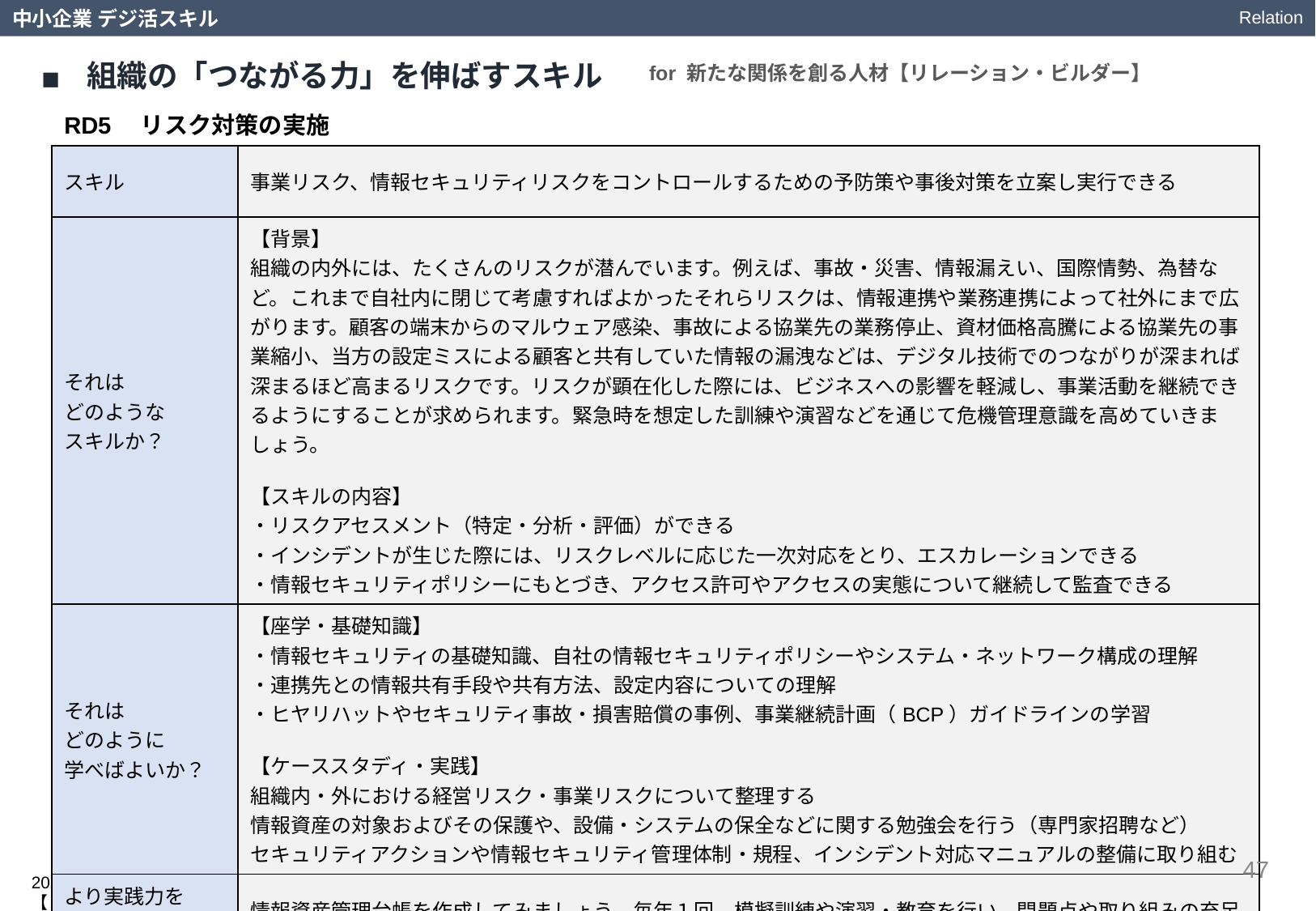

Relation
中小企業 デジ活スキル
組織の「つながる力」を伸ばすスキル
for 新たな関係を創る人材【リレーション・ビルダー】
RD5　リスク対策の実施
| スキル | 事業リスク、情報セキュリティリスクをコントロールするための予防策や事後対策を立案し実行できる |
| --- | --- |
| それは どのような スキルか？ | 【背景】 組織の内外には、たくさんのリスクが潜んでいます。例えば、事故・災害、情報漏えい、国際情勢、為替など。これまで自社内に閉じて考慮すればよかったそれらリスクは、情報連携や業務連携によって社外にまで広がります。顧客の端末からのマルウェア感染、事故による協業先の業務停止、資材価格高騰による協業先の事業縮小、当方の設定ミスによる顧客と共有していた情報の漏洩などは、デジタル技術でのつながりが深まれば深まるほど高まるリスクです。リスクが顕在化した際には、ビジネスへの影響を軽減し、事業活動を継続できるようにすることが求められます。緊急時を想定した訓練や演習などを通じて危機管理意識を高めていきましょう。 【スキルの内容】 ・リスクアセスメント（特定・分析・評価）ができる ・インシデントが生じた際には、リスクレベルに応じた一次対応をとり、エスカレーションできる ・情報セキュリティポリシーにもとづき、アクセス許可やアクセスの実態について継続して監査できる |
| それは どのように 学べばよいか？ | 【座学・基礎知識】 ・情報セキュリティの基礎知識、自社の情報セキュリティポリシーやシステム・ネットワーク構成の理解 ・連携先との情報共有手段や共有方法、設定内容についての理解 ・ヒヤリハットやセキュリティ事故・損害賠償の事例、事業継続計画（BCP）ガイドラインの学習 【ケーススタディ・実践】 組織内・外における経営リスク・事業リスクについて整理する 情報資産の対象およびその保護や、設備・システムの保全などに関する勉強会を行う（専門家招聘など） セキュリティアクションや情報セキュリティ管理体制・規程、インシデント対応マニュアルの整備に取り組む |
| より実践力を 高めるための 視点や考え方は？ | 情報資産管理台帳を作成してみましょう。毎年１回、模擬訓練や演習・教育を行い、問題点や取り組みの充足度などを点検しましょう。また、万が一に備えて、相談窓口の連絡先を用意したり、サイバー保険の加入などを検討しましょう。自社で行うには荷が重い場合は、専門の業者にアウトソースすることも考えましょう。 |
47